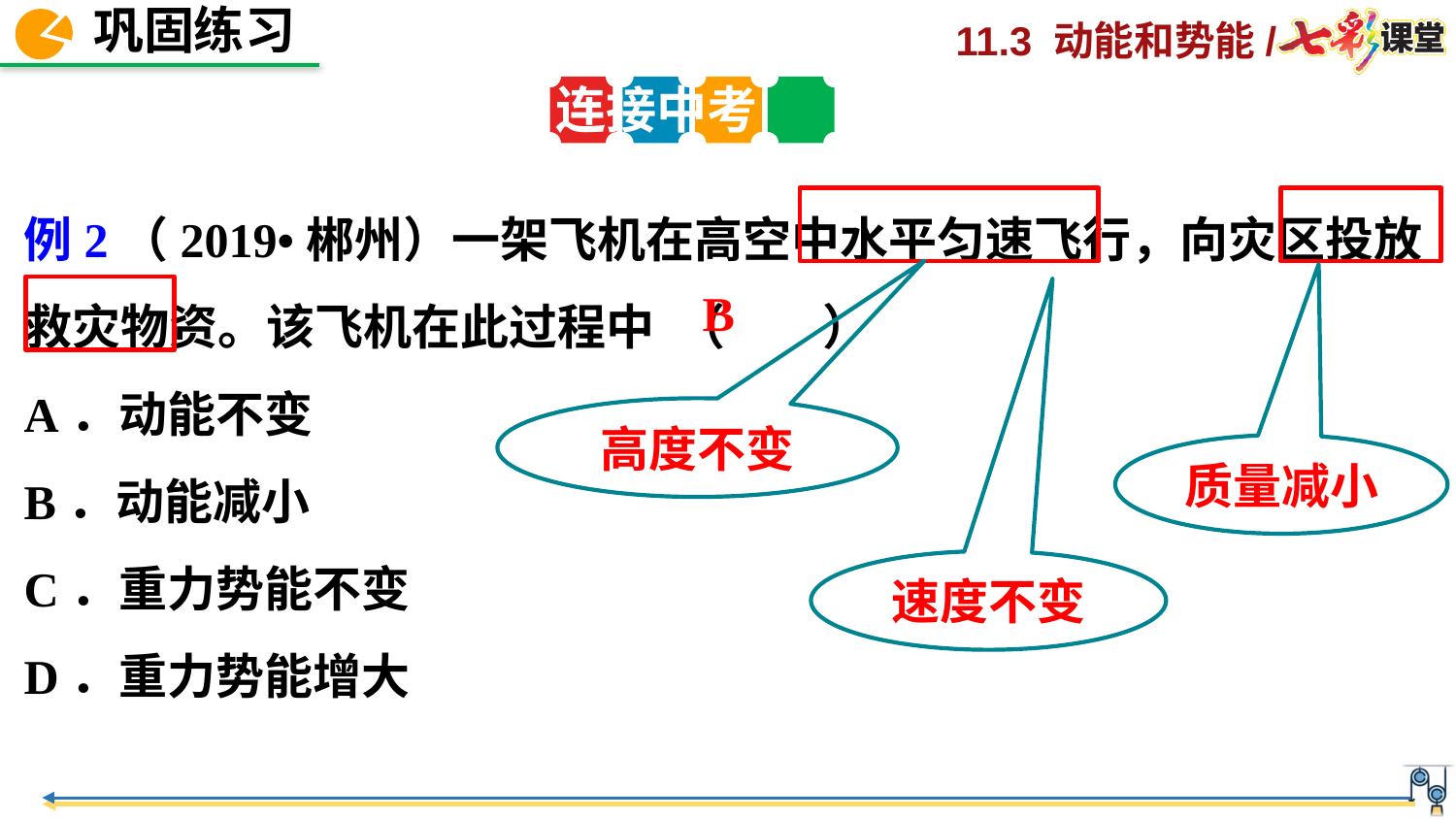

连接中考

例2（2019•郴州）一架飞机在高空中水平匀速飞行，向灾区投放救灾物资。该飞机在此过程中  （　　）
A．动能不变
B．动能减小
C．重力势能不变
D．重力势能增大

B

高度不变
质量减小
速度不变